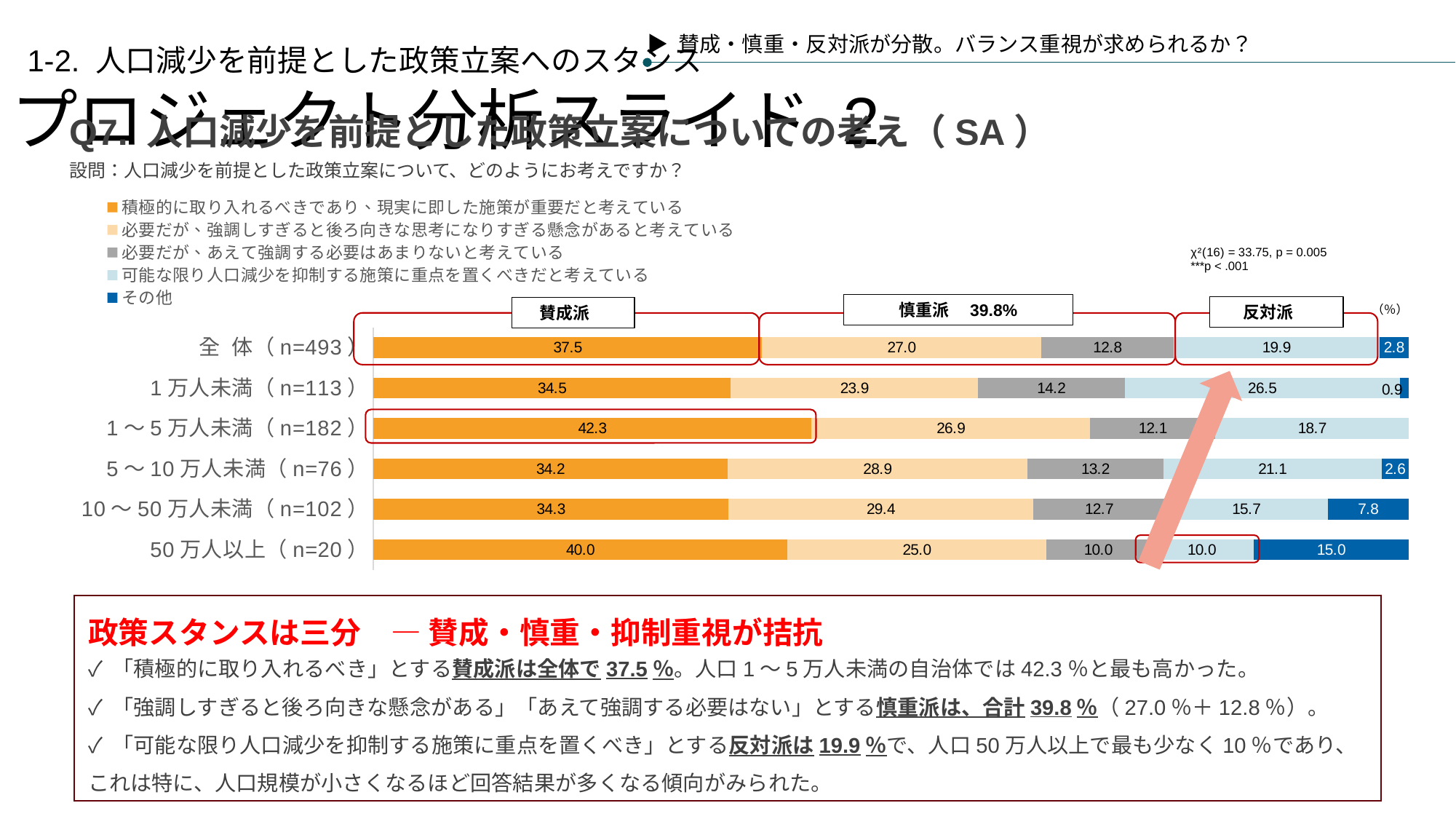

▶ 賛成・慎重・反対派が分散。バランス重視が求められるか？
プロジェクト分析スライド 2
1-2. 人口減少を前提とした政策立案へのスタンス
Q7. 人口減少を前提とした政策立案についての考え（SA）
設問：人口減少を前提とした政策立案について、どのようにお考えですか？

### Chart

| Category | 積極的に取り入れるべきであり、現実に即した施策が重要だと考えている | 必要だが、強調しすぎると後ろ向きな思考になりすぎる懸念があると考えている | 必要だが、あえて強調する必要はあまりないと考えている | 可能な限り人口減少を抑制する施策に重点を置くべきだと考えている | その他 |
|---|---|---|---|---|---|
|   全  体（n=493） | 37.52535496957404 | 26.97768762677485 | 12.778904665314403 | 19.878296146044626 | 2.839756592292089 |
| 1万人未満（n=113） | 34.51327433628318 | 23.893805309734514 | 14.15929203539823 | 26.548672566371685 | 0.8849557522123894 |
| 1～5万人未満（n=182） | 42.30769230769231 | 26.923076923076923 | 12.087912087912088 | 18.681318681318682 | 0.0 |
| 5～10万人未満（n=76） | 34.21052631578947 | 28.947368421052634 | 13.157894736842104 | 21.052631578947366 | 2.631578947368421 |
| 10～50万人未満（n=102） | 34.31372549019608 | 29.411764705882355 | 12.745098039215685 | 15.686274509803921 | 7.8431372549019605 |
| 50万人以上（n=20） | 40.0 | 25.0 | 10.0 | 10.0 | 15.0 |
慎重派　39.8%
反対派
（％）
賛成派

政策スタンスは三分　― 賛成・慎重・抑制重視が拮抗
✓ 「積極的に取り入れるべき」とする賛成派は全体で37.5％。人口1～5万人未満の自治体では42.3％と最も高かった。
✓ 「強調しすぎると後ろ向きな懸念がある」「あえて強調する必要はない」とする慎重派は、合計39.8％（27.0％＋12.8％）。
✓ 「可能な限り人口減少を抑制する施策に重点を置くべき」とする反対派は19.9％で、人口50万人以上で最も少なく10％であり、これは特に、人口規模が小さくなるほど回答結果が多くなる傾向がみられた。